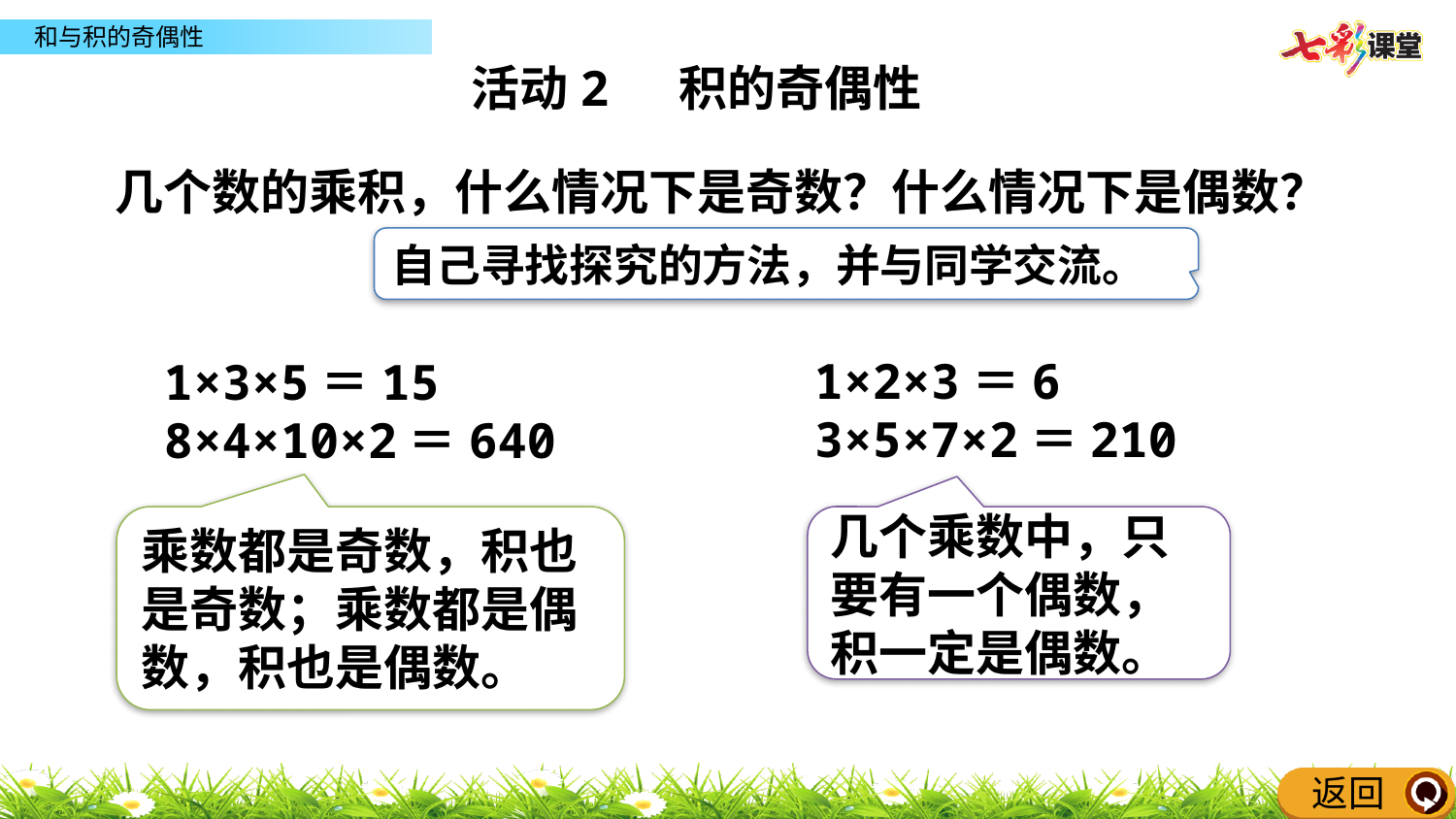

活动2  积的奇偶性
几个数的乘积，什么情况下是奇数？什么情况下是偶数？
自己寻找探究的方法，并与同学交流。
1×2×3＝6
3×5×7×2＝210
1×3×5＝15
8×4×10×2＝640
乘数都是奇数，积也是奇数；乘数都是偶数，积也是偶数。
几个乘数中，只要有一个偶数，积一定是偶数。